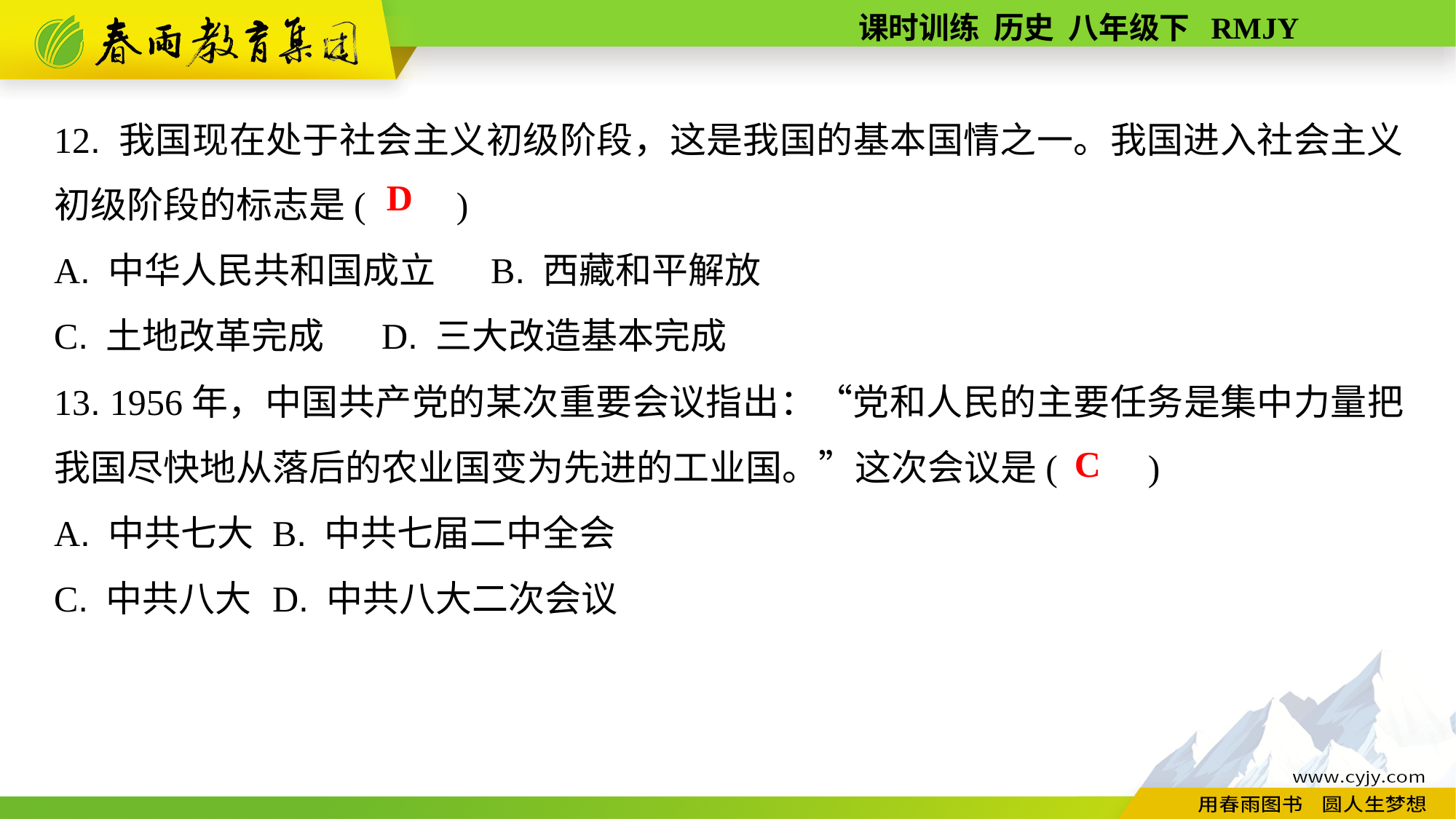

12. 我国现在处于社会主义初级阶段，这是我国的基本国情之一。我国进入社会主义初级阶段的标志是(　　)
A. 中华人民共和国成立	B. 西藏和平解放
C. 土地改革完成	D. 三大改造基本完成
13. 1956年，中国共产党的某次重要会议指出：“党和人民的主要任务是集中力量把我国尽快地从落后的农业国变为先进的工业国。”这次会议是(　　)
A. 中共七大	B. 中共七届二中全会
C. 中共八大	D. 中共八大二次会议
D
C